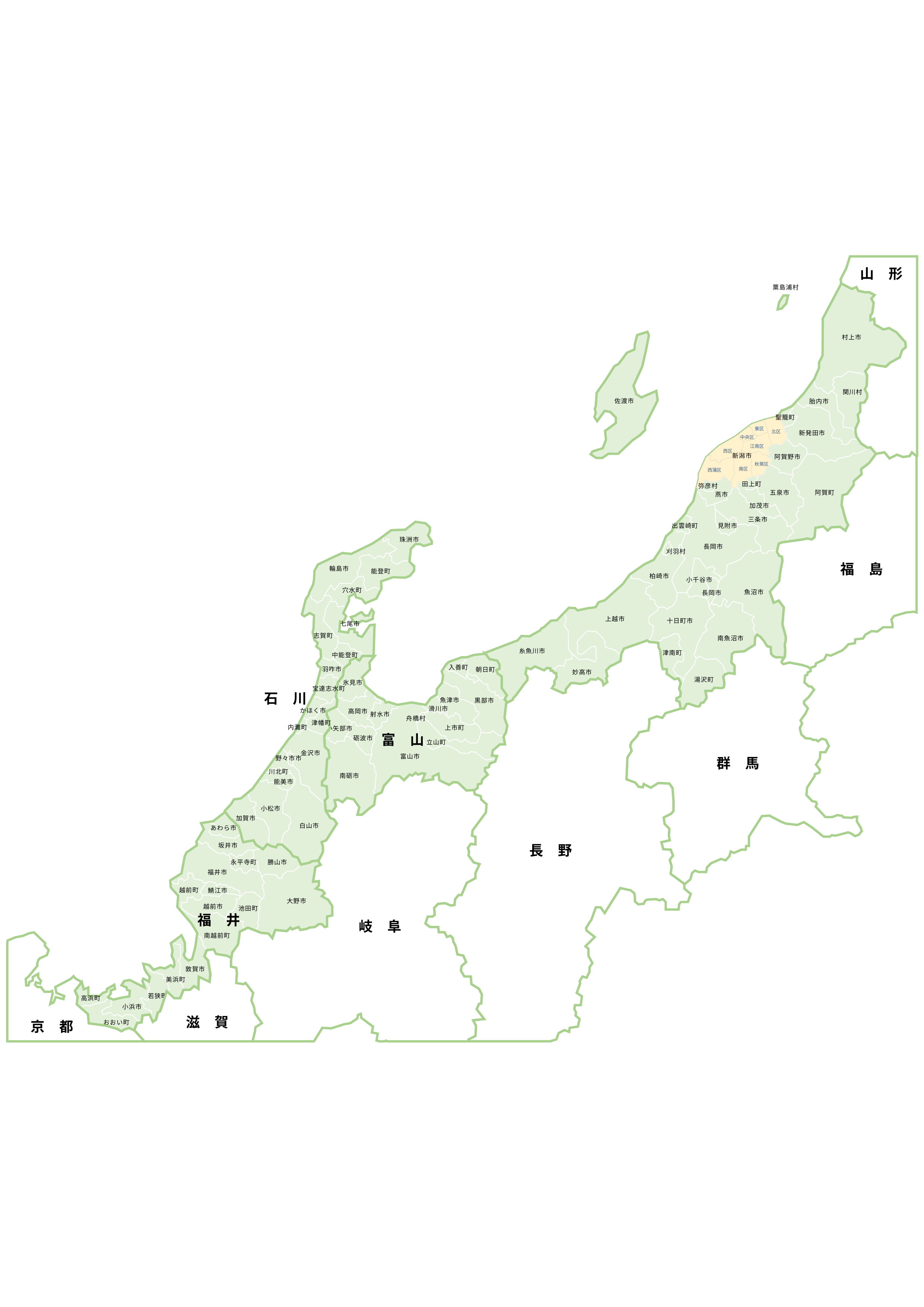

山　形
粟島浦村
村上市
関川村
佐渡市
胎内市
聖籠町

東区
北区
新発田市
中央区
江南区
西区
新潟市
阿賀野市
秋葉区
南区
西蒲区
田上町
弥彦村
阿賀町
五泉市
燕市
加茂市
三条市
見附市
出雲崎町
長岡市
刈羽村
柏崎市
小千谷市
魚沼市
長岡市
上越市
十日町市
南魚沼市
糸魚川市
津南町
妙高市
湯沢町

珠洲市
輪島市
能登町
穴水町
七尾市
志賀町
中能登町
羽咋市
宝達志水町
石　川
かほく市
津幡町
内灘町
金沢市
野々市市
川北町
能美市
小松市
加賀市
白山市
福　島

入善町
朝日町
氷見市
魚津市
黒部市
滑川市
高岡市
射水市
舟橋村
上市町
小矢部市
砺波市
立山町
富山市
南砺市
富　山
群　馬

あわら市
坂井市
勝山市
永平寺町
福井市
越前町
鯖江市
大野市
越前市
池田町
福　井
南越前町
敦賀市
美浜町
若狭町
高浜町
小浜市
おおい町
長　野
岐　阜

滋　賀
京　都